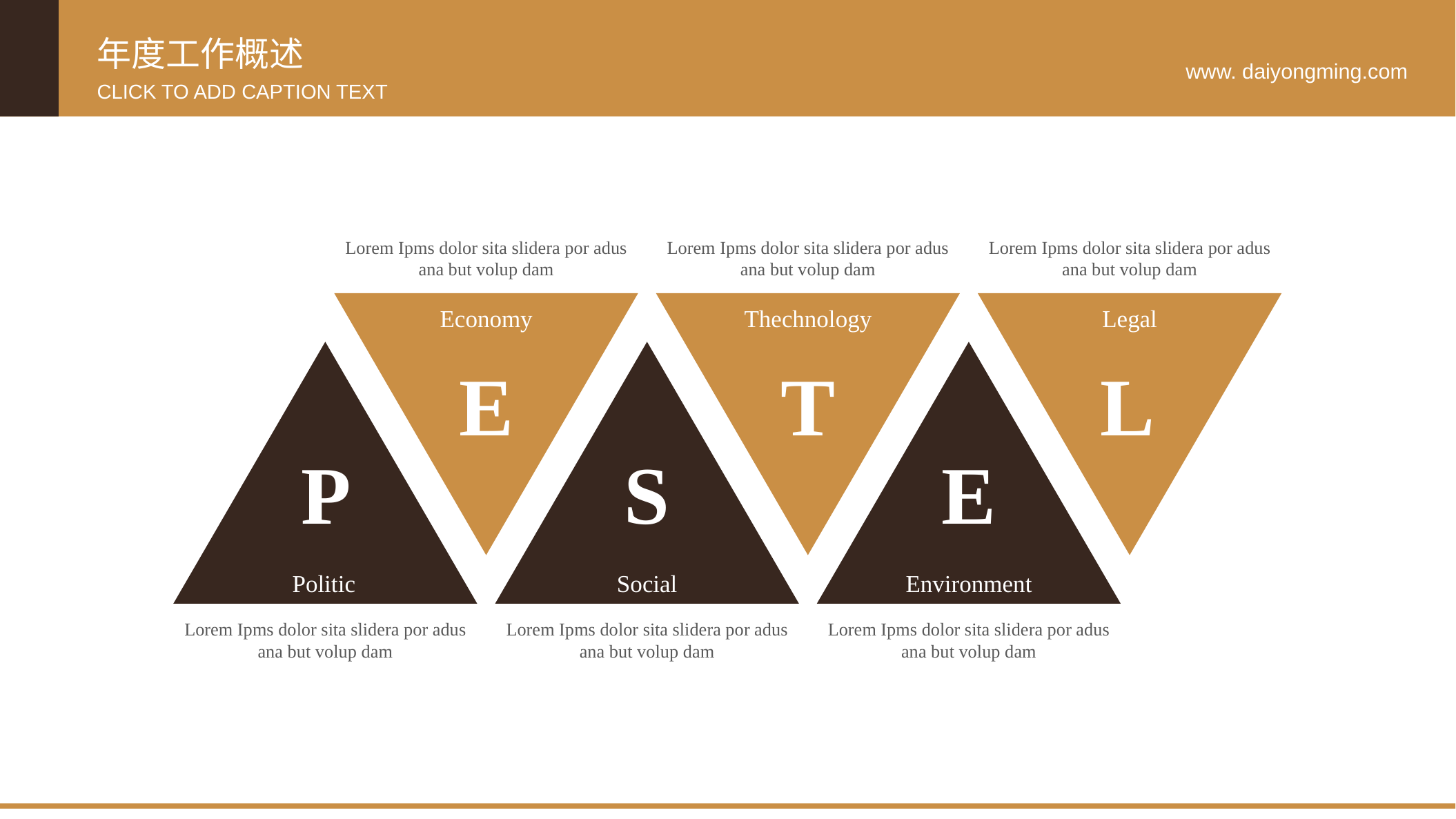

年度工作概述
www. daiyongming.com
CLICK TO ADD CAPTION TEXT
Lorem Ipms dolor sita slidera por adus ana but volup dam
Lorem Ipms dolor sita slidera por adus ana but volup dam
Lorem Ipms dolor sita slidera por adus ana but volup dam

E

T

L
Economy
Thechnology
Legal

P

S

E
Politic
Social
Environment
Lorem Ipms dolor sita slidera por adus ana but volup dam
Lorem Ipms dolor sita slidera por adus ana but volup dam
Lorem Ipms dolor sita slidera por adus ana but volup dam